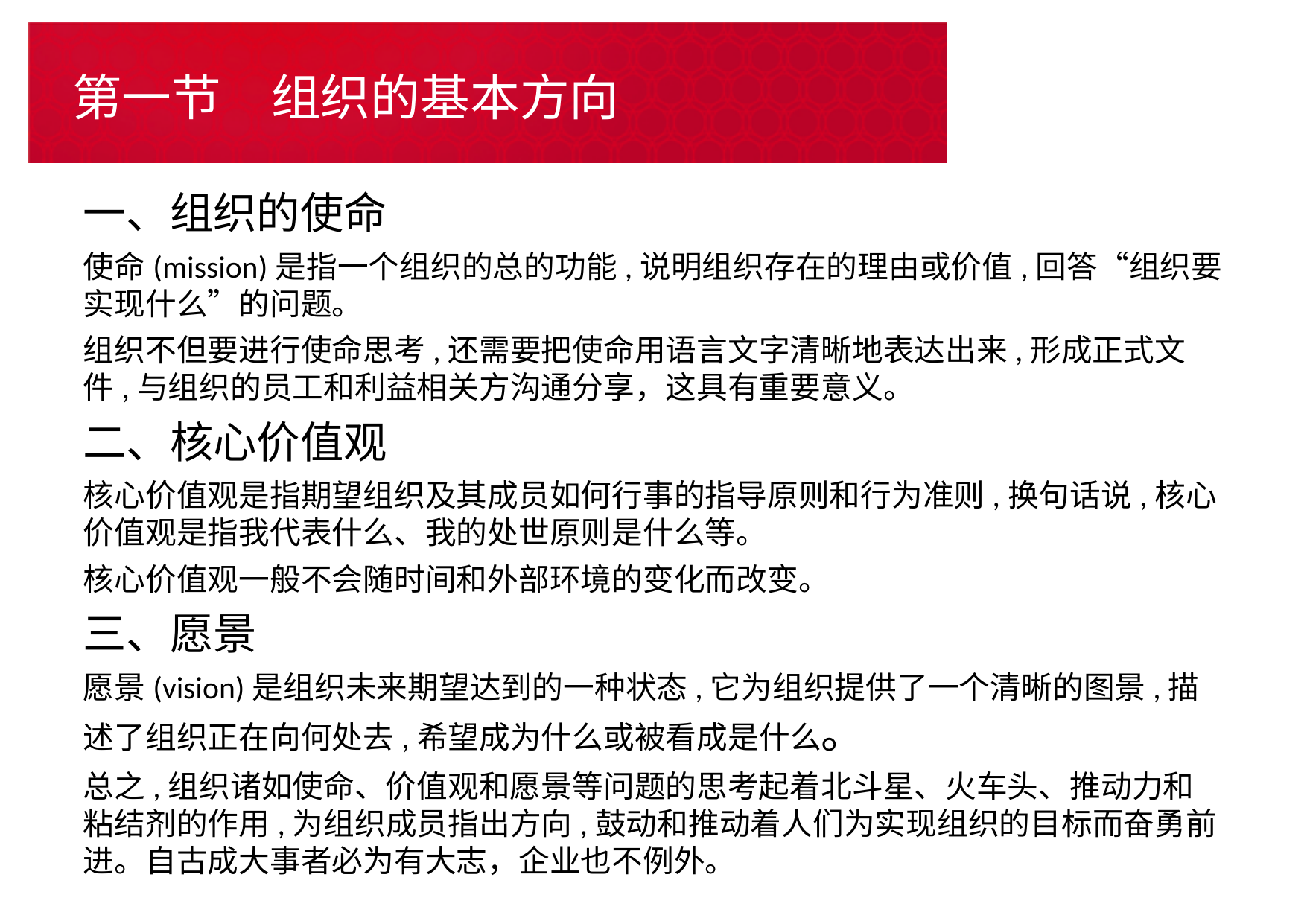

# 第一节　组织的基本方向
一、组织的使命
使命(mission)是指一个组织的总的功能,说明组织存在的理由或价值,回答“组织要实现什么”的问题。
组织不但要进行使命思考,还需要把使命用语言文字清晰地表达出来,形成正式文件,与组织的员工和利益相关方沟通分享，这具有重要意义。
二、核心价值观
核心价值观是指期望组织及其成员如何行事的指导原则和行为准则,换句话说,核心价值观是指我代表什么、我的处世原则是什么等。
核心价值观一般不会随时间和外部环境的变化而改变。
三、愿景
愿景(vision)是组织未来期望达到的一种状态,它为组织提供了一个清晰的图景,描述了组织正在向何处去,希望成为什么或被看成是什么。
总之,组织诸如使命、价值观和愿景等问题的思考起着北斗星、火车头、推动力和粘结剂的作用,为组织成员指出方向,鼓动和推动着人们为实现组织的目标而奋勇前进。自古成大事者必为有大志，企业也不例外。